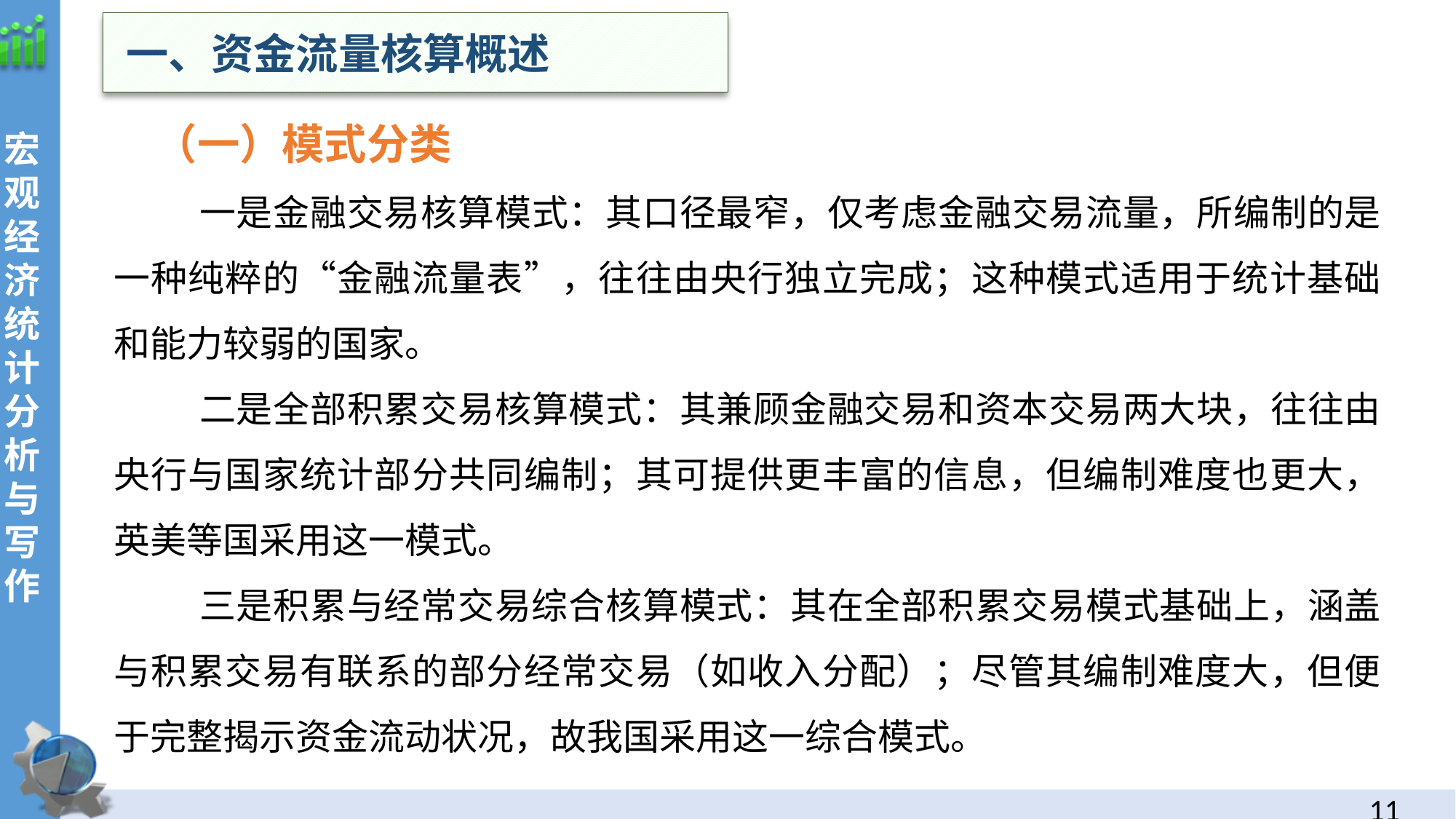

一、资金流量核算概述
    （一）模式分类
一是金融交易核算模式：其口径最窄，仅考虑金融交易流量，所编制的是一种纯粹的“金融流量表”，往往由央行独立完成；这种模式适用于统计基础和能力较弱的国家。
二是全部积累交易核算模式：其兼顾金融交易和资本交易两大块，往往由央行与国家统计部分共同编制；其可提供更丰富的信息，但编制难度也更大，英美等国采用这一模式。
三是积累与经常交易综合核算模式：其在全部积累交易模式基础上，涵盖与积累交易有联系的部分经常交易（如收入分配）；尽管其编制难度大，但便于完整揭示资金流动状况，故我国采用这一综合模式。

11